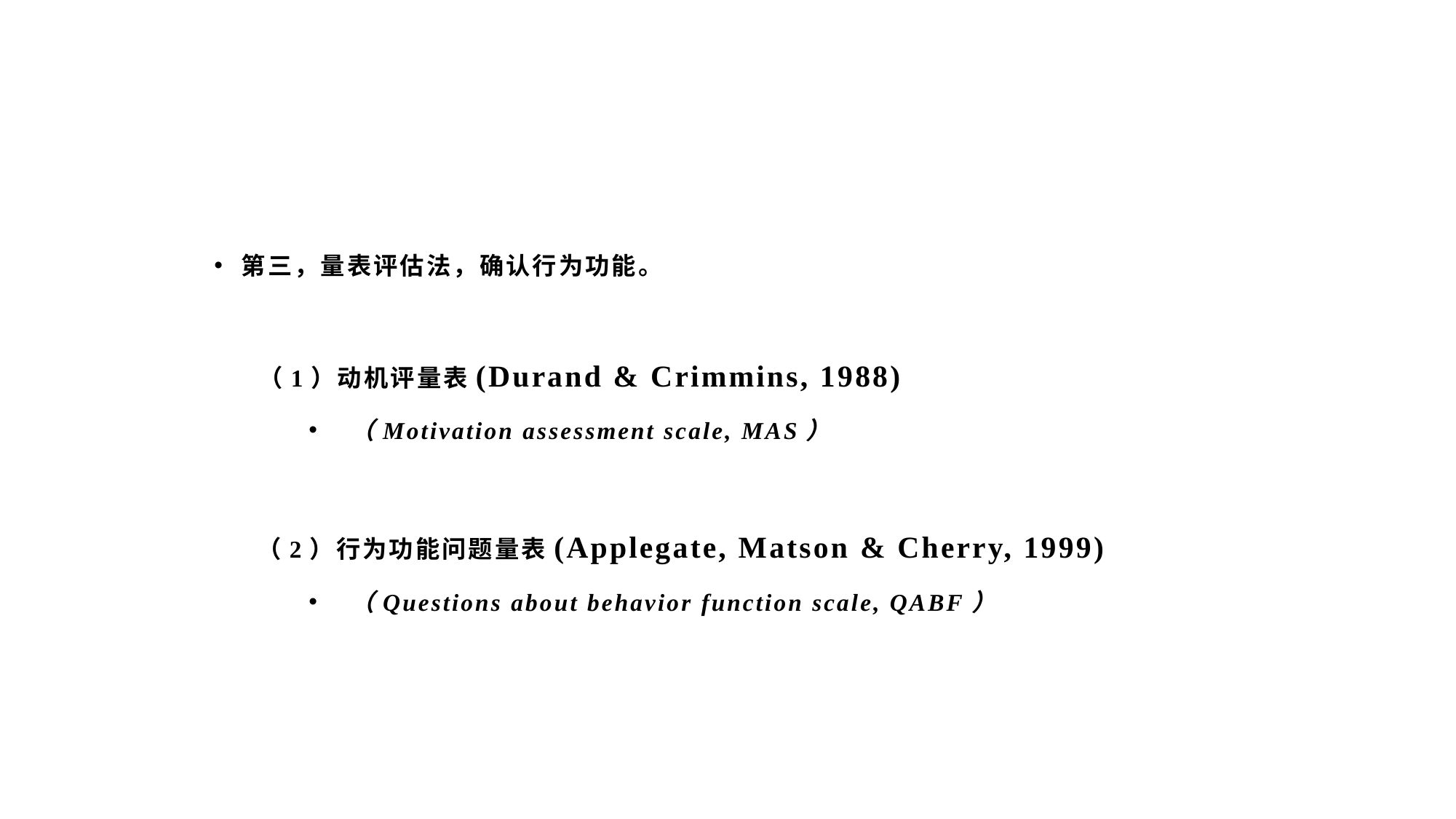

第三，量表评估法，确认行为功能。

     （1）动机评量表(Durand & Crimmins, 1988)
（Motivation assessment scale, MAS）

（2）行为功能问题量表(Applegate, Matson & Cherry, 1999)
（Questions about behavior function scale, QABF）